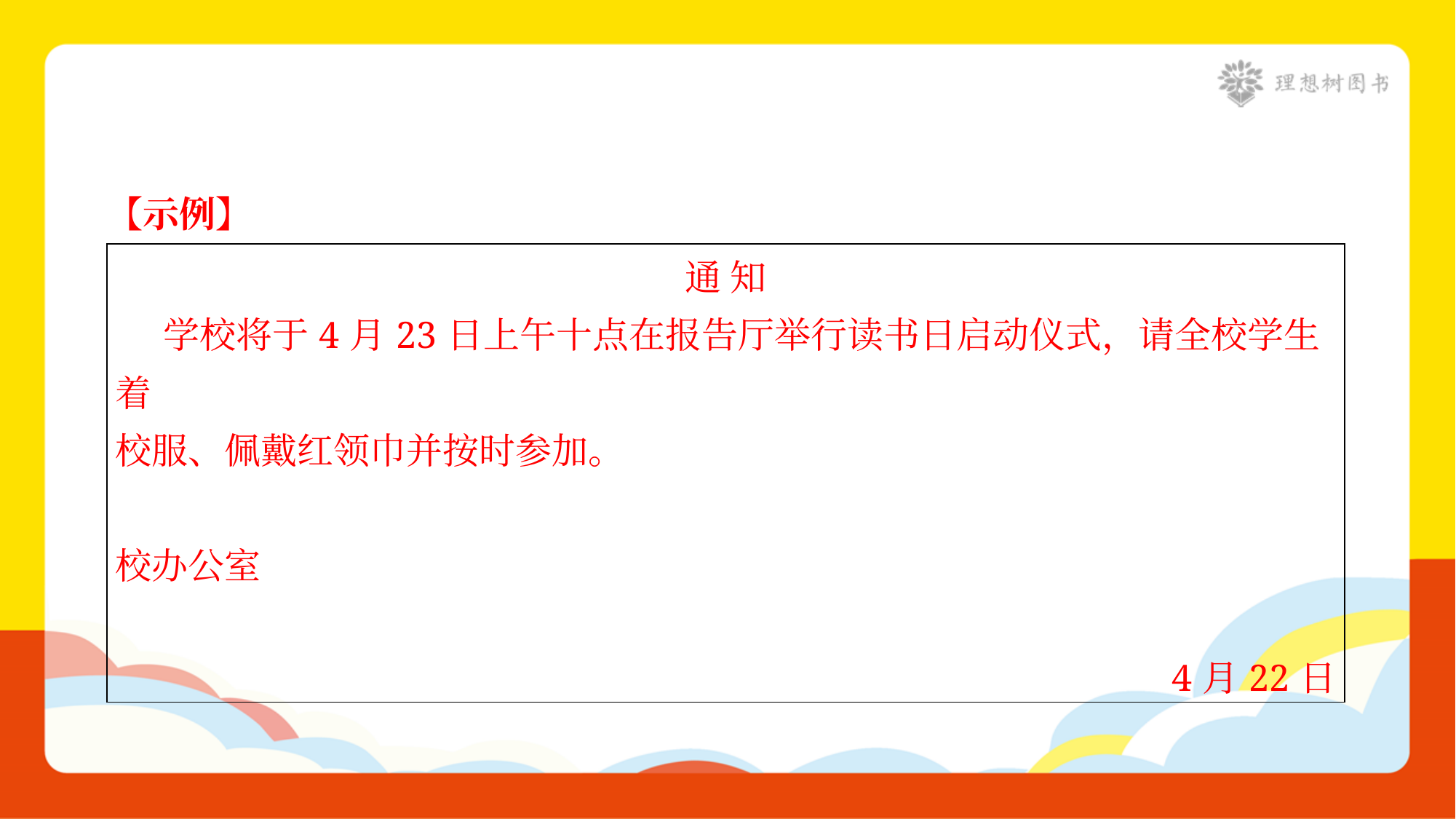

【示例】
| 通 知 学校将于4月23日上午十点在报告厅举行读书日启动仪式，请全校学生着 校服、佩戴红领巾并按时参加。 校办公室 4月22日 |
| --- |